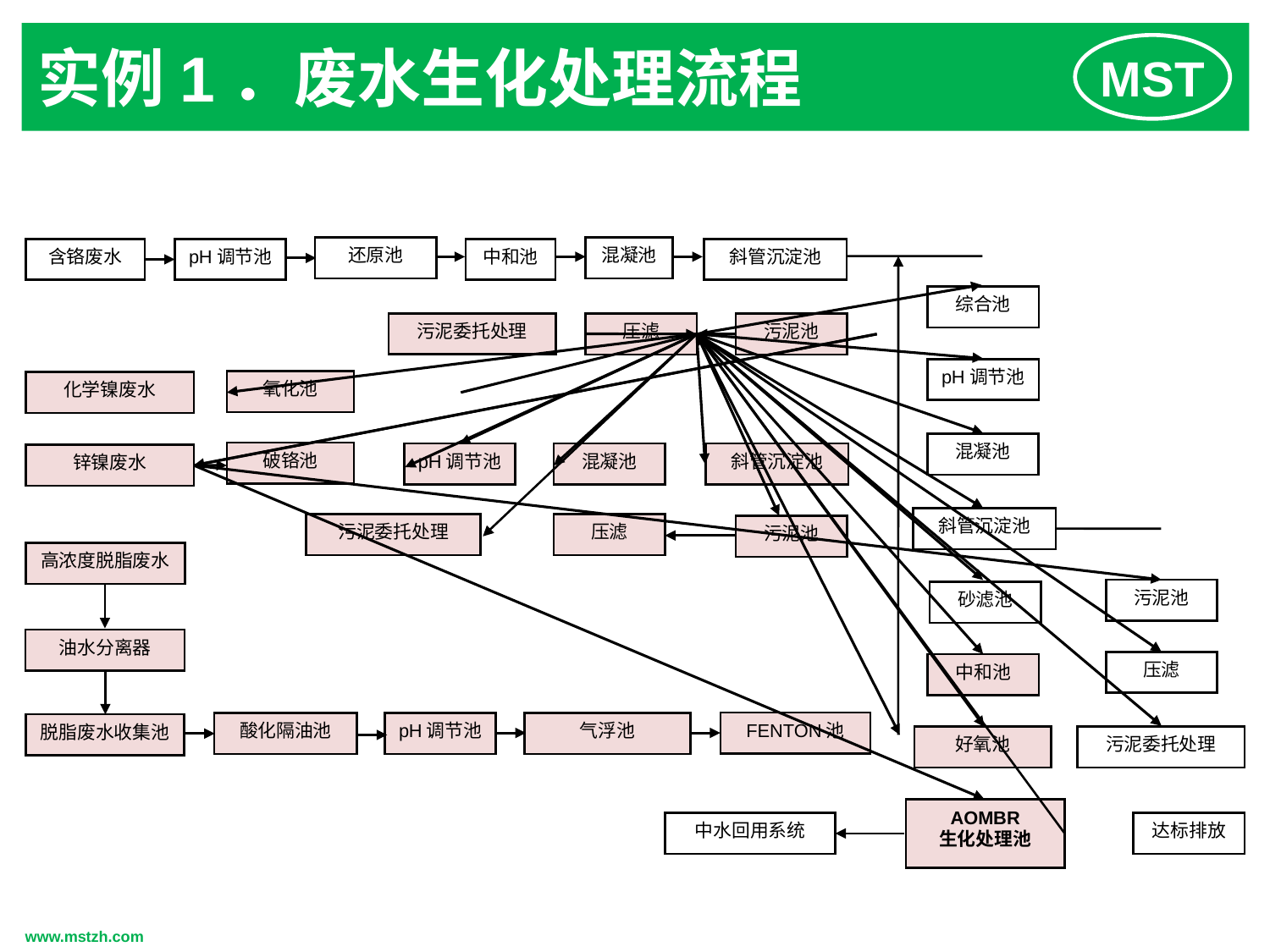

实例1．废水生化处理流程
还原池
混凝池
含铬废水
pH调节池
中和池
斜管沉淀池

综合池
污泥委托处理
压滤
污泥池
pH调节池
氧化池
化学镍废水
混凝池
破铬池
pH调节池
混凝池
斜管沉淀池
锌镍废水
斜管沉淀池
污泥委托处理
压滤
污泥池

高浓度脱脂废水
污泥池
砂滤池
油水分离器
压滤
中和池
FENTON池
酸化隔油池

pH调节池
气浮池
脱脂废水收集池
污泥委托处理
好氧池
AOMBR
生化处理池
中水回用系统
达标排放